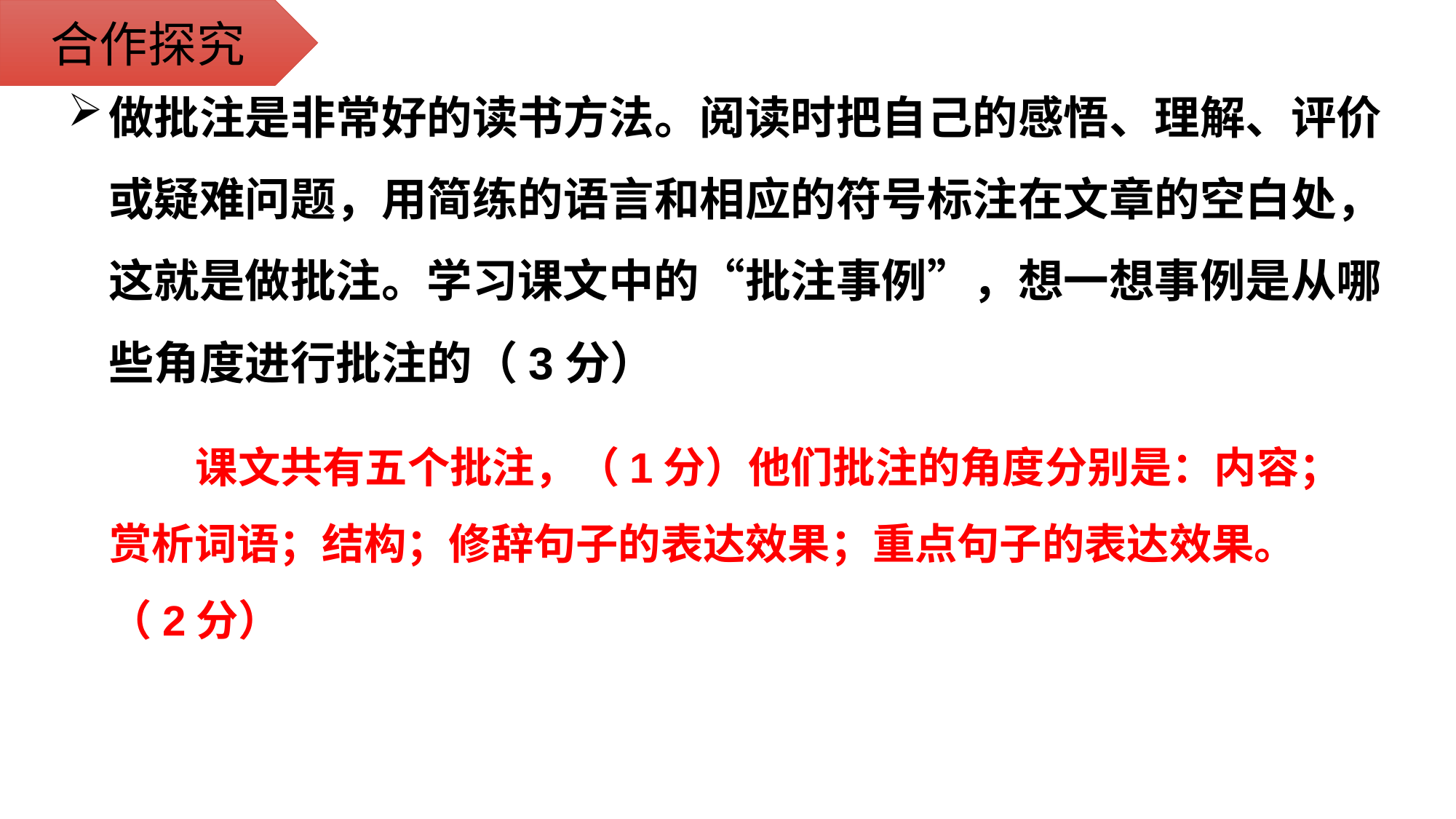

合作探究
做批注是非常好的读书方法。阅读时把自己的感悟、理解、评价或疑难问题，用简练的语言和相应的符号标注在文章的空白处，这就是做批注。学习课文中的“批注事例”，想一想事例是从哪些角度进行批注的（3分）
课文共有五个批注，（1分）他们批注的角度分别是：内容；赏析词语；结构；修辞句子的表达效果；重点句子的表达效果。（2分）